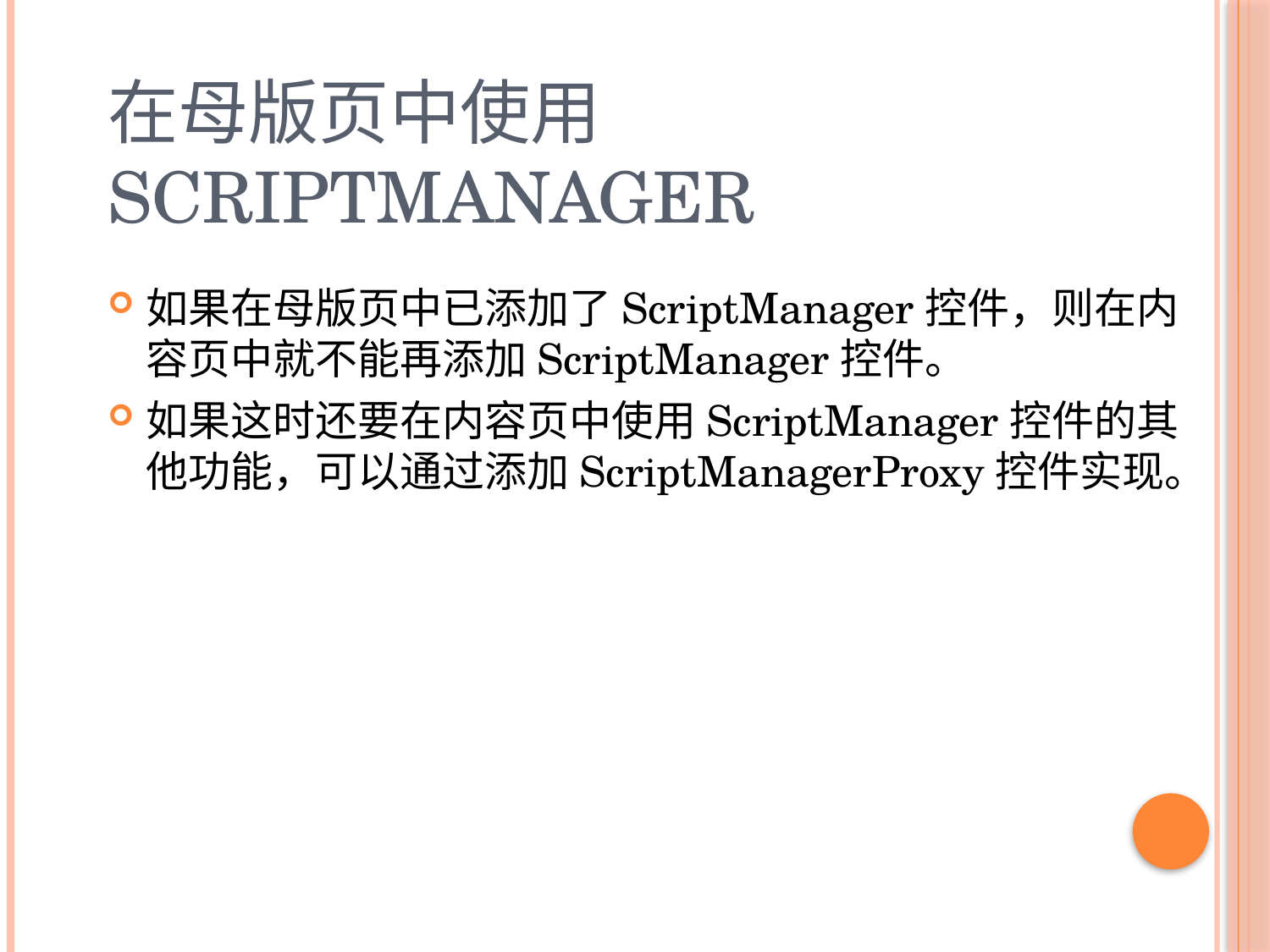

# 在母版页中使用ScriptManager
如果在母版页中已添加了ScriptManager控件，则在内容页中就不能再添加ScriptManager控件。
如果这时还要在内容页中使用ScriptManager控件的其他功能，可以通过添加ScriptManagerProxy控件实现。
13